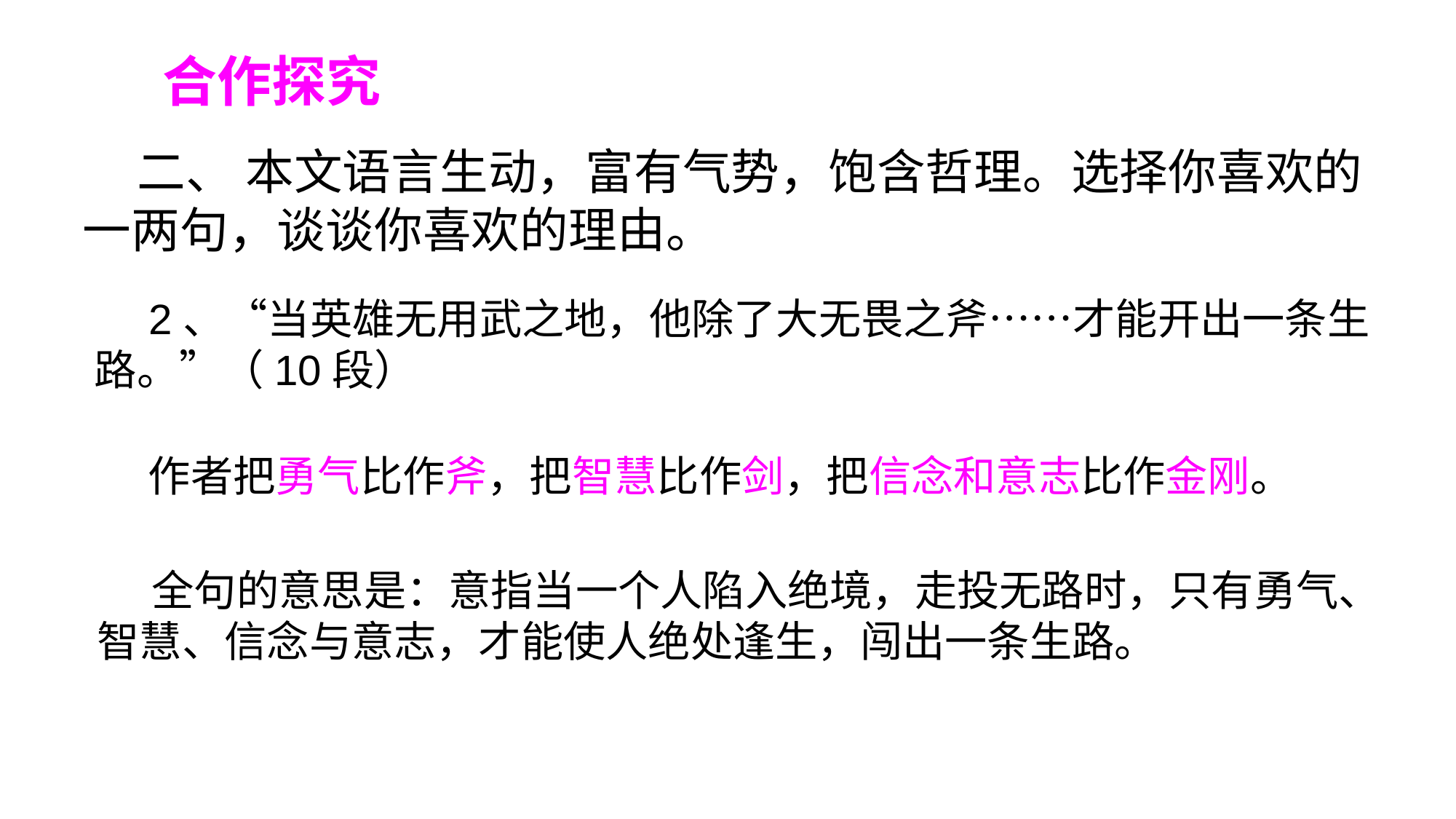

合作探究
二、 本文语言生动，富有气势，饱含哲理。选择你喜欢的一两句，谈谈你喜欢的理由。
2、“当英雄无用武之地，他除了大无畏之斧……才能开出一条生路。”（10段）
作者把勇气比作斧，把智慧比作剑，把信念和意志比作金刚。
全句的意思是：意指当一个人陷入绝境，走投无路时，只有勇气、智慧、信念与意志，才能使人绝处逢生，闯出一条生路。